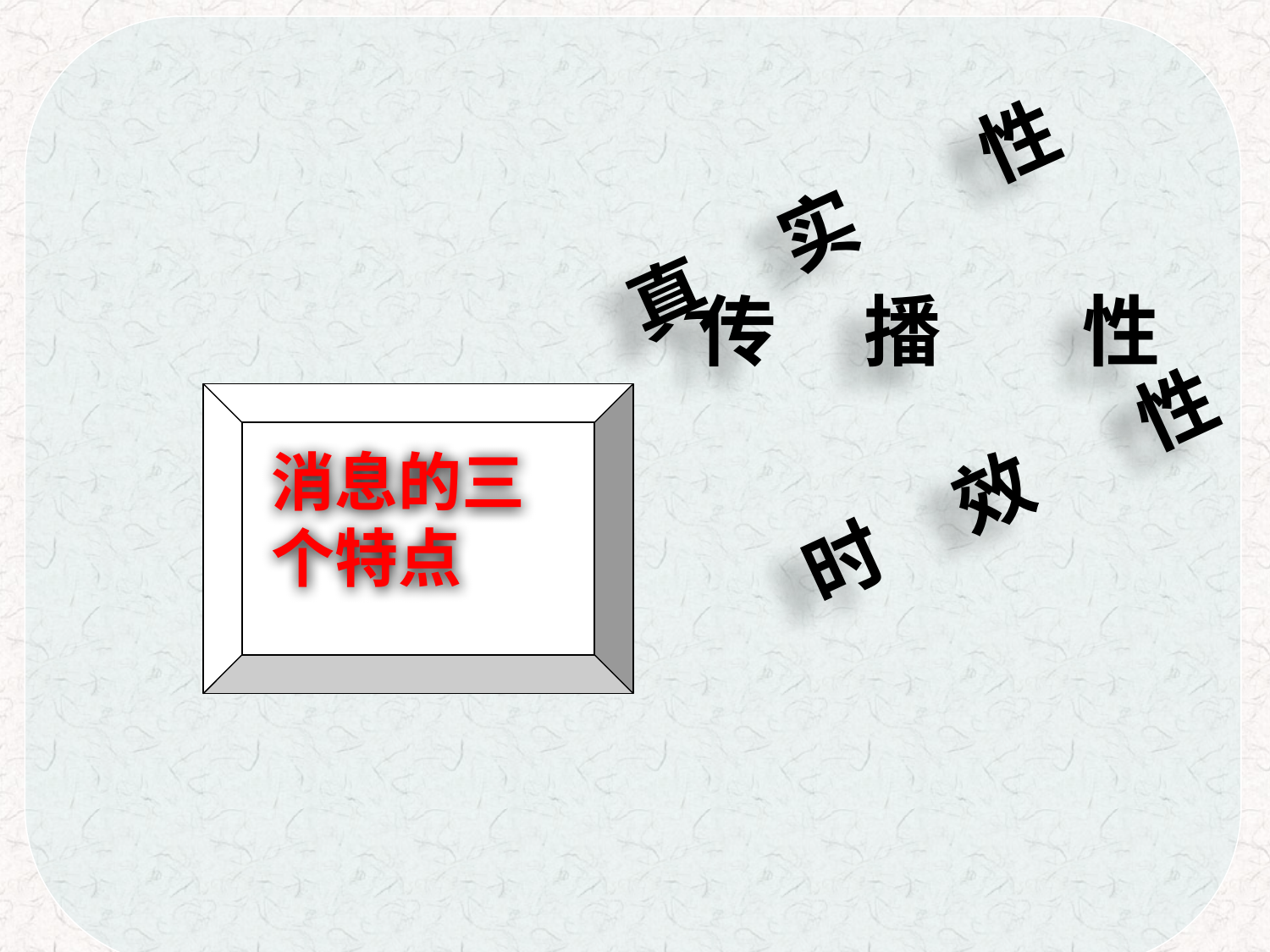

真     实        性
传     播        性
时     效       性

消息的三个特点